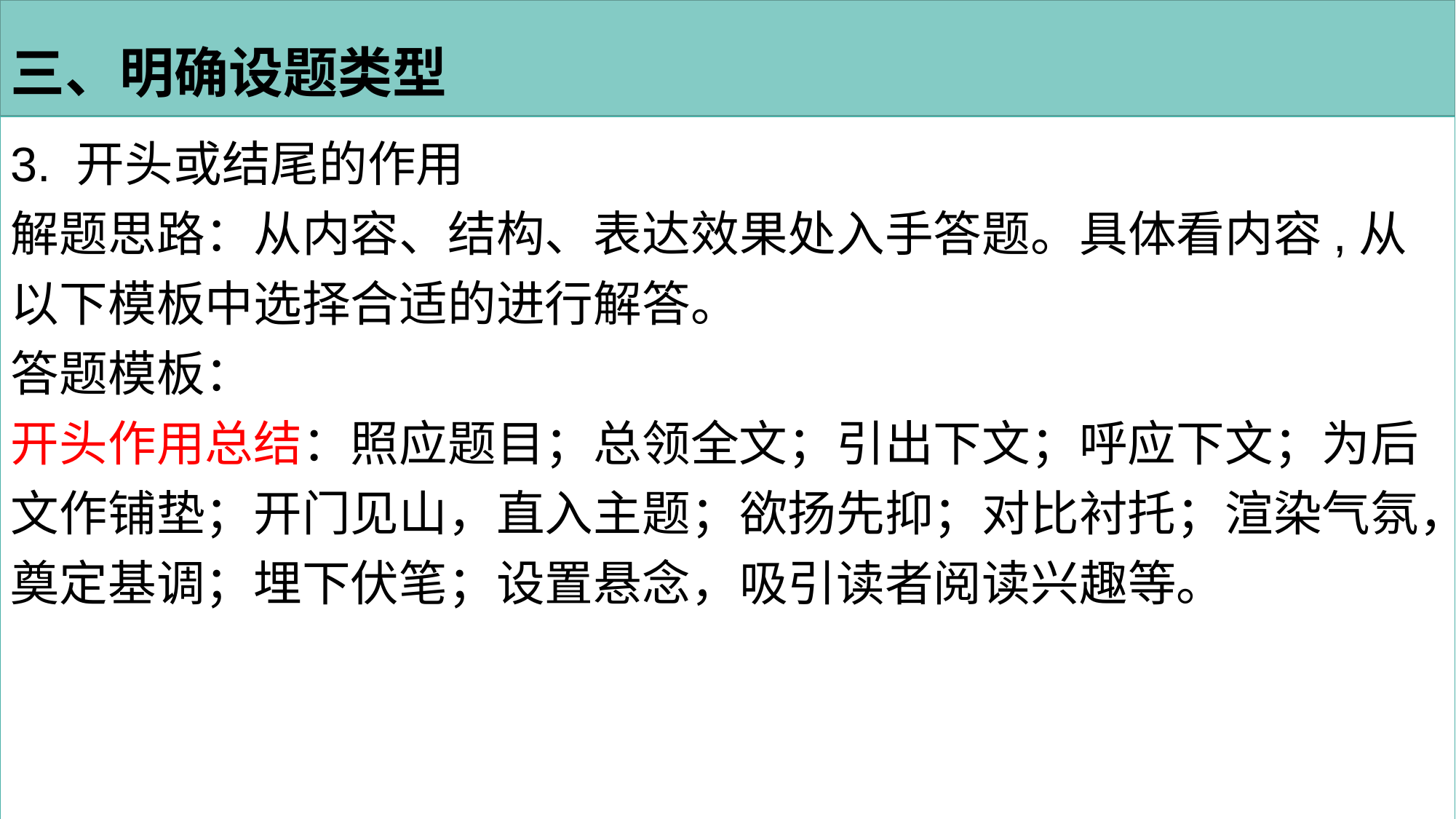

三、明确设题类型

3. 开头或结尾的作用
解题思路：从内容、结构、表达效果处入手答题。具体看内容,从以下模板中选择合适的进行解答。
答题模板：
开头作用总结：照应题目；总领全文；引出下文；呼应下文；为后文作铺垫；开门见山，直入主题；欲扬先抑；对比衬托；渲染气氛，奠定基调；埋下伏笔；设置悬念，吸引读者阅读兴趣等。